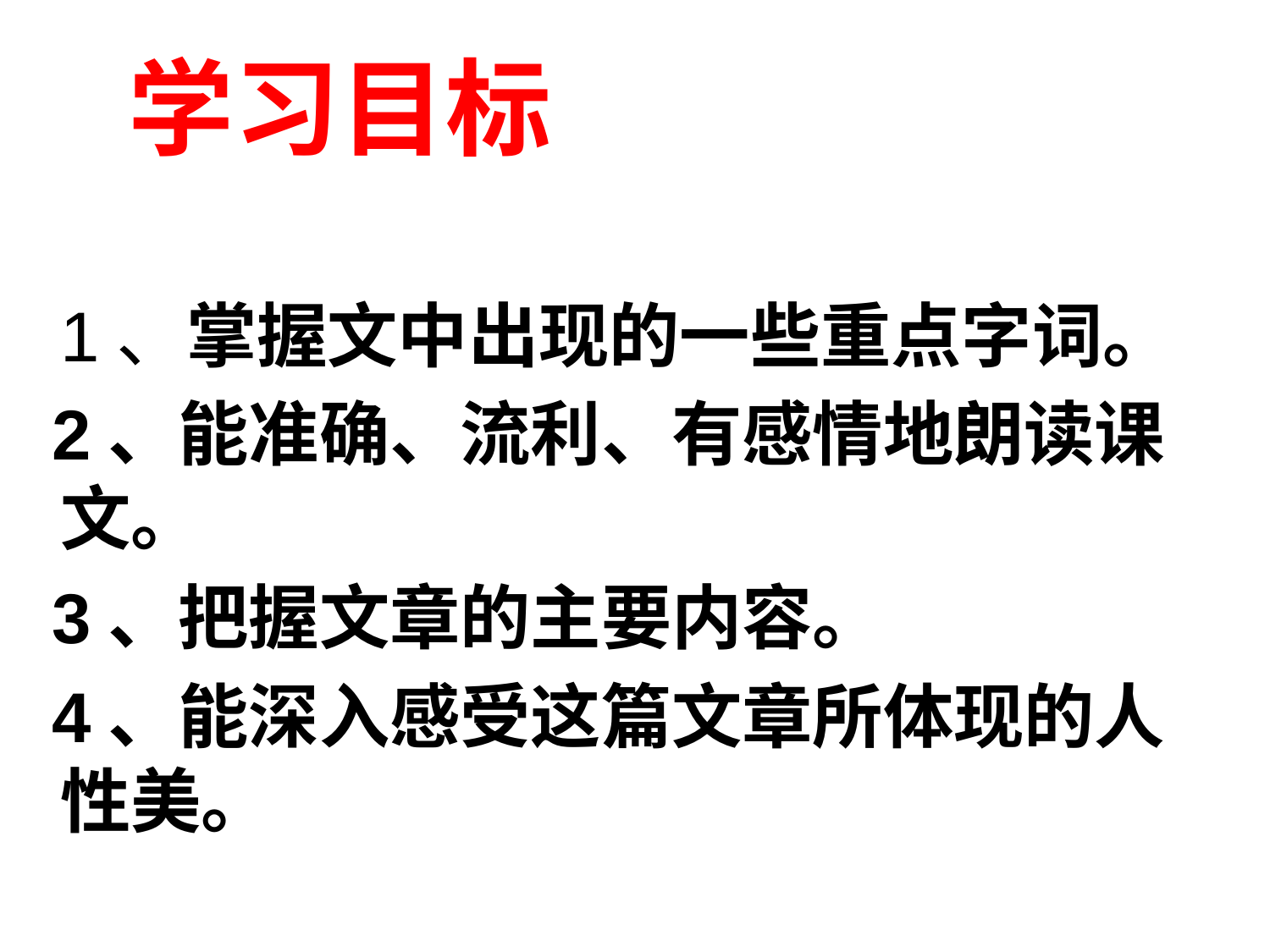

学习目标

	1、掌握文中出现的一些重点字词。
  2、能准确、流利、有感情地朗读课文。
  3、把握文章的主要内容。
  4、能深入感受这篇文章所体现的人性美。